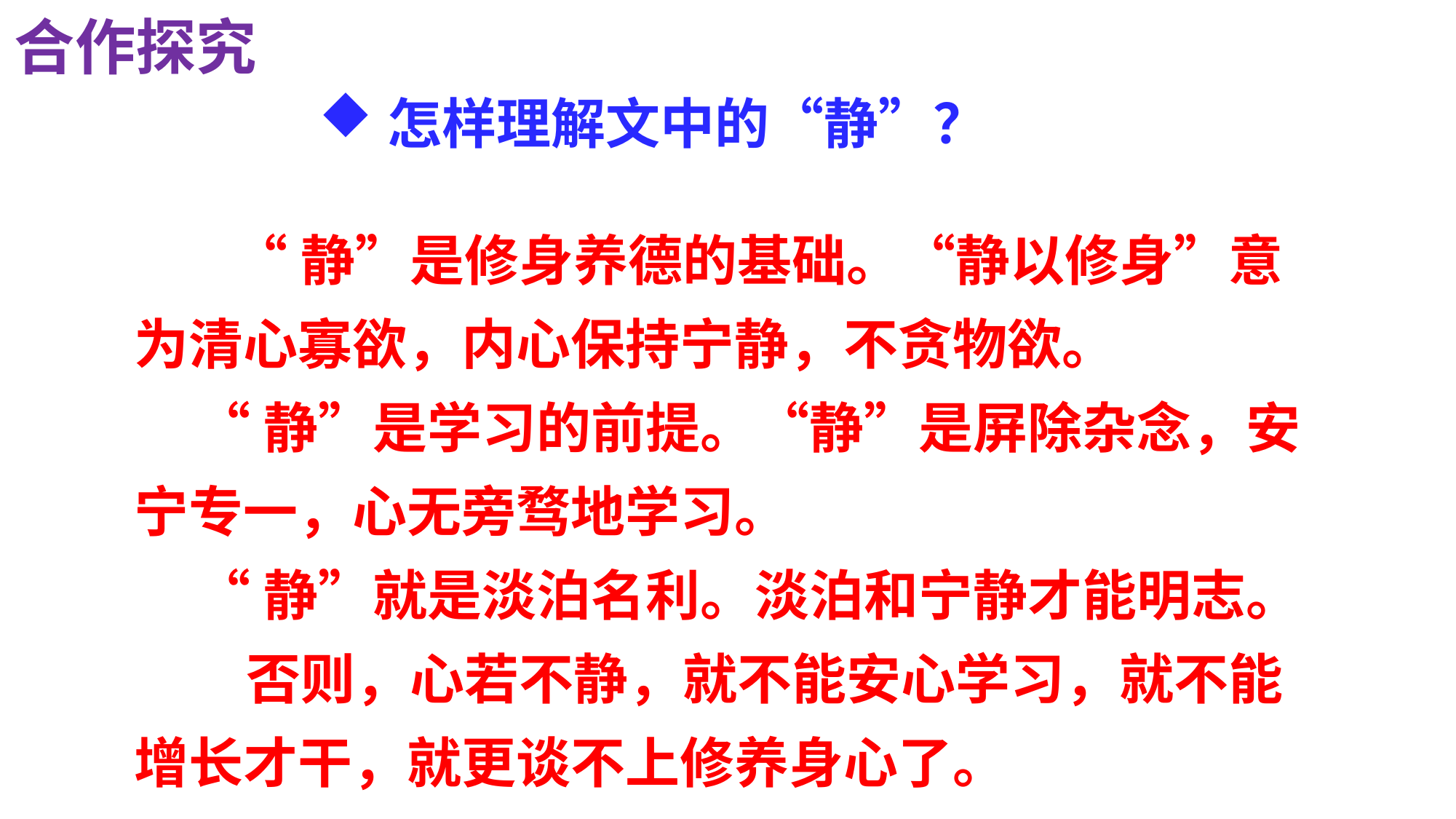

合作探究
# 怎样理解文中的“静”？
        “静”是修身养德的基础。“静以修身”意为清心寡欲，内心保持宁静，不贪物欲。
     “静”是学习的前提。“静”是屏除杂念，安宁专一，心无旁骛地学习。
     “静”就是淡泊名利。淡泊和宁静才能明志。
        否则，心若不静，就不能安心学习，就不能增长才干，就更谈不上修养身心了。